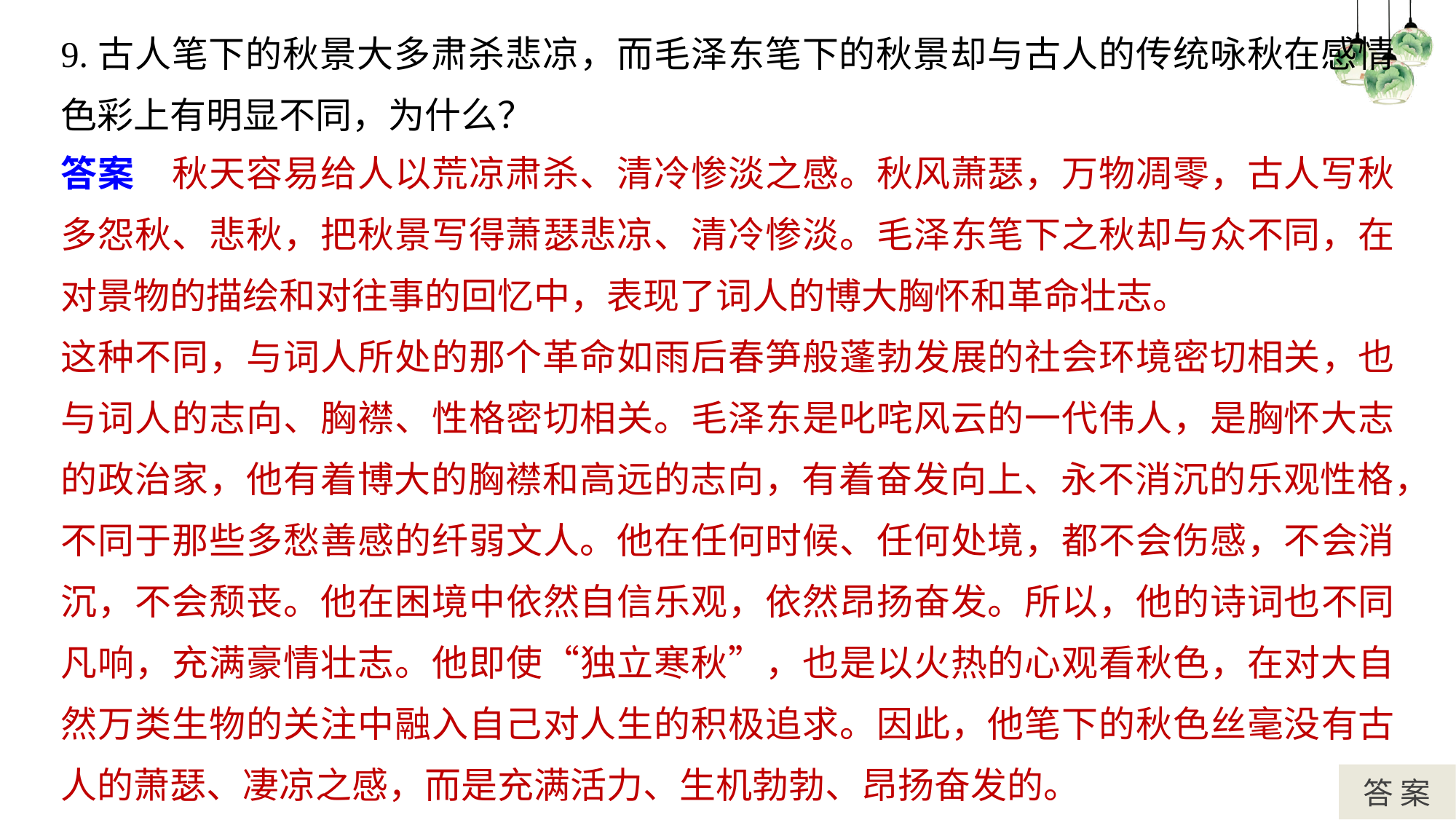

9.古人笔下的秋景大多肃杀悲凉，而毛泽东笔下的秋景却与古人的传统咏秋在感情色彩上有明显不同，为什么？
#
答案　秋天容易给人以荒凉肃杀、清冷惨淡之感。秋风萧瑟，万物凋零，古人写秋多怨秋、悲秋，把秋景写得萧瑟悲凉、清冷惨淡。毛泽东笔下之秋却与众不同，在对景物的描绘和对往事的回忆中，表现了词人的博大胸怀和革命壮志。
这种不同，与词人所处的那个革命如雨后春笋般蓬勃发展的社会环境密切相关，也与词人的志向、胸襟、性格密切相关。毛泽东是叱咤风云的一代伟人，是胸怀大志的政治家，他有着博大的胸襟和高远的志向，有着奋发向上、永不消沉的乐观性格，不同于那些多愁善感的纤弱文人。他在任何时候、任何处境，都不会伤感，不会消沉，不会颓丧。他在困境中依然自信乐观，依然昂扬奋发。所以，他的诗词也不同凡响，充满豪情壮志。他即使“独立寒秋”，也是以火热的心观看秋色，在对大自然万类生物的关注中融入自己对人生的积极追求。因此，他笔下的秋色丝毫没有古人的萧瑟、凄凉之感，而是充满活力、生机勃勃、昂扬奋发的。
答 案